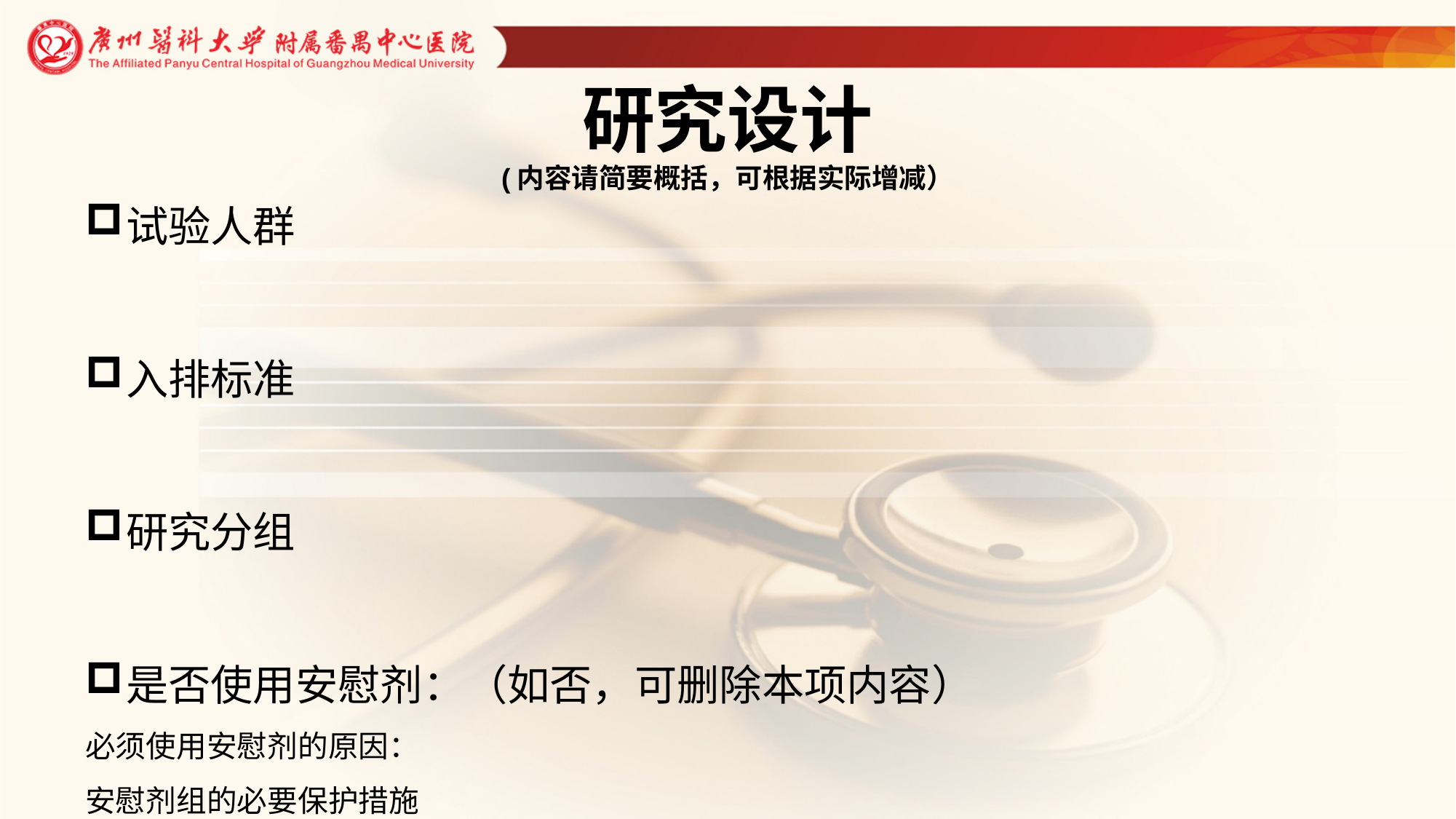

# 研究设计 (内容请简要概括，可根据实际增减）
试验人群

入排标准

研究分组

是否使用安慰剂：（如否，可删除本项内容）
必须使用安慰剂的原因：
安慰剂组的必要保护措施